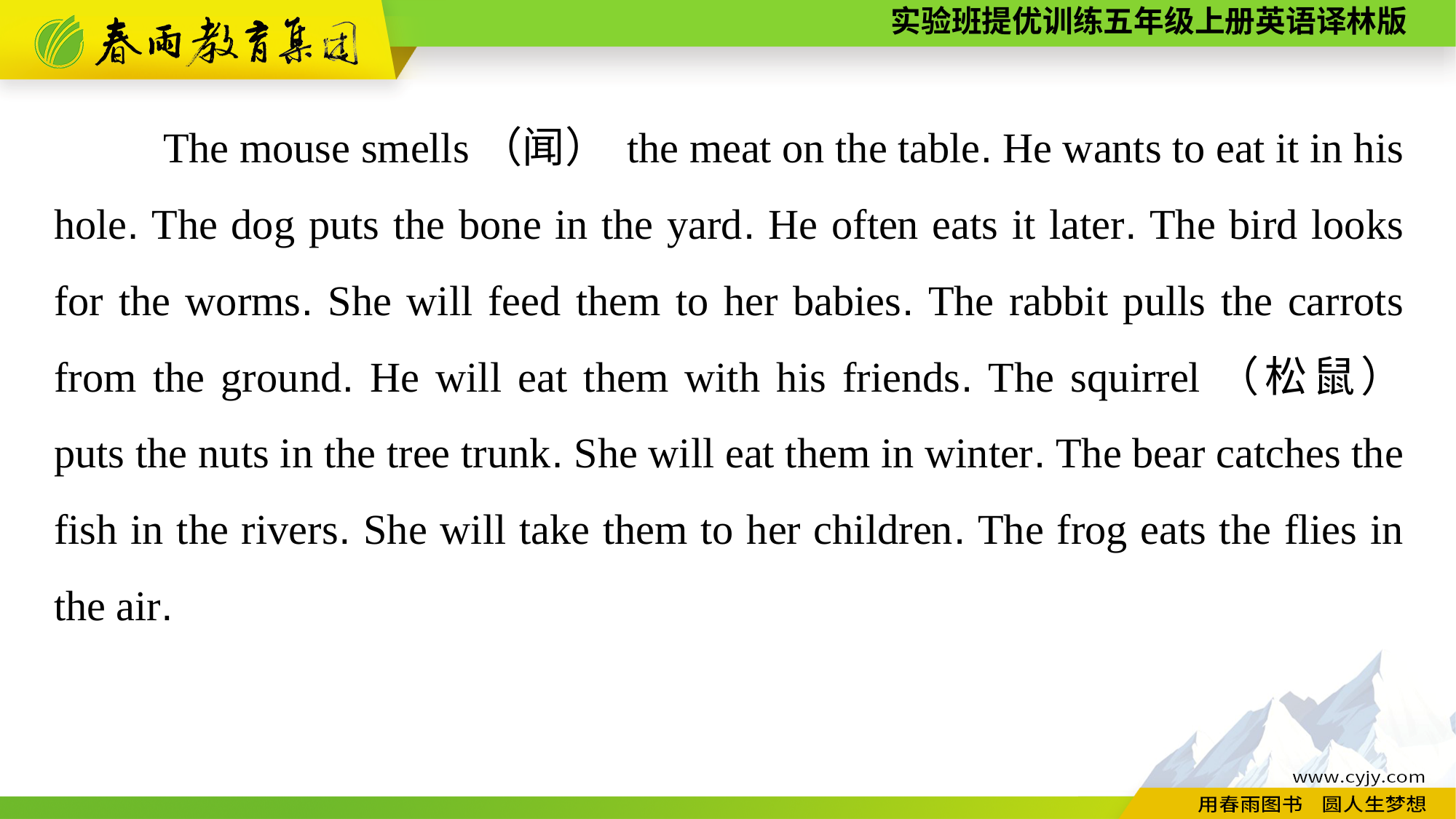

The mouse smells（闻） the meat on the table. He wants to eat it in his hole. The dog puts the bone in the yard. He often eats it later. The bird looks for the worms. She will feed them to her babies. The rabbit pulls the carrots from the ground. He will eat them with his friends. The squirrel（松鼠） puts the nuts in the tree trunk. She will eat them in winter. The bear catches the fish in the rivers. She will take them to her children. The frog eats the flies in the air.